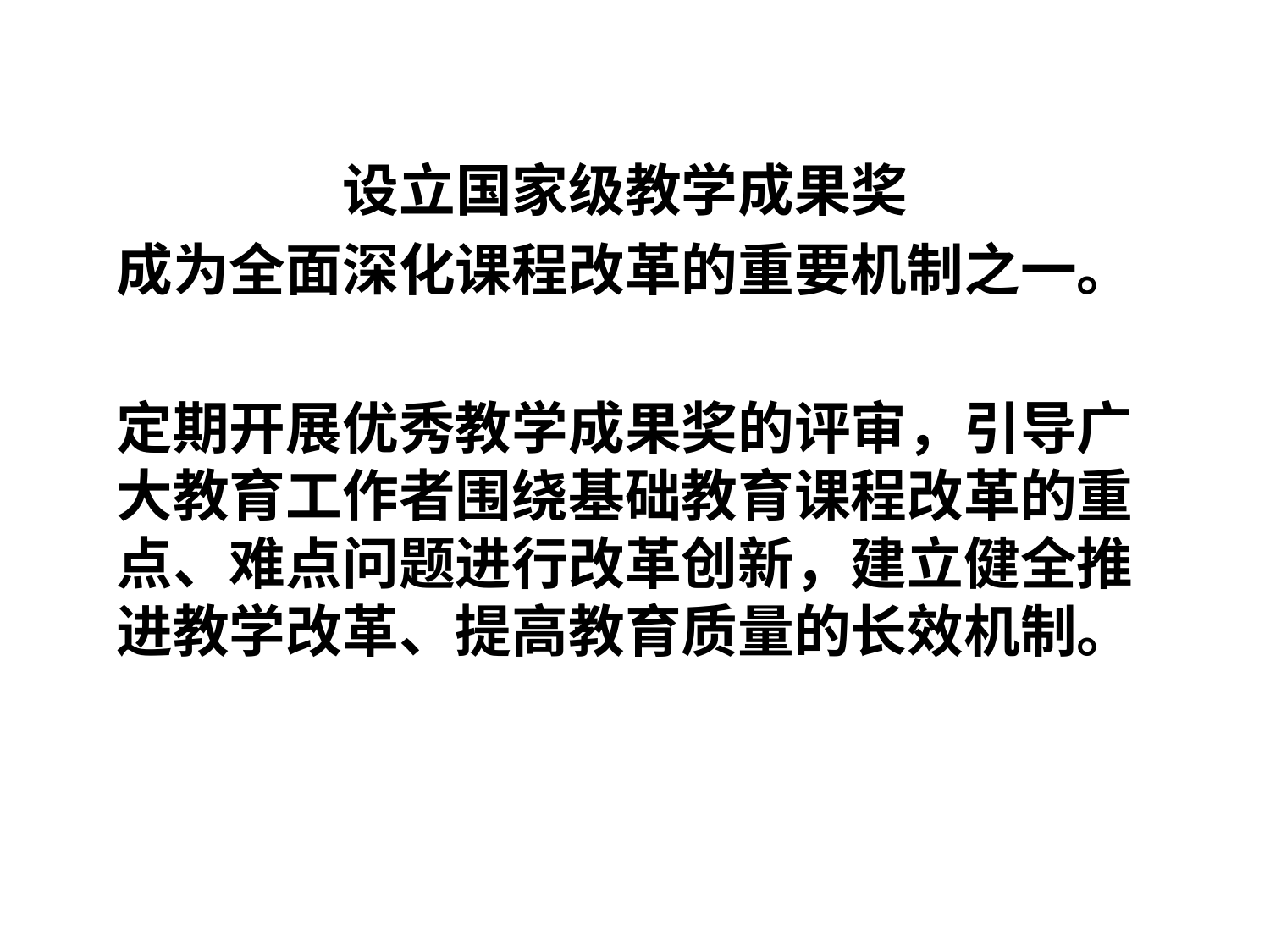

设立国家级教学成果奖
成为全面深化课程改革的重要机制之一。

定期开展优秀教学成果奖的评审，引导广大教育工作者围绕基础教育课程改革的重点、难点问题进行改革创新，建立健全推进教学改革、提高教育质量的长效机制。